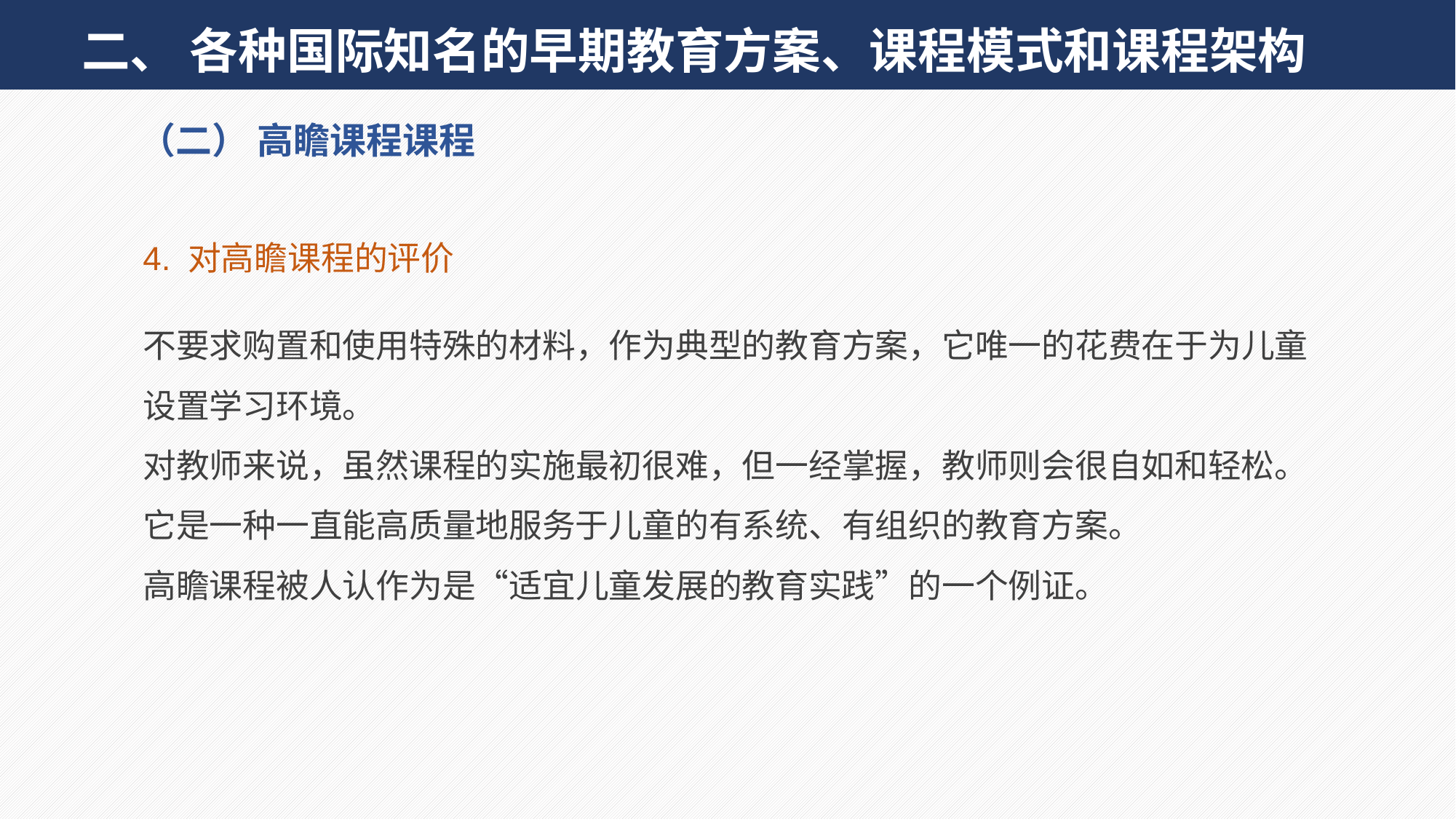

二、 各种国际知名的早期教育方案、课程模式和课程架构
（二） 高瞻课程课程
4. 对高瞻课程的评价

不要求购置和使用特殊的材料，作为典型的教育方案，它唯一的花费在于为儿童设置学习环境。
对教师来说，虽然课程的实施最初很难，但一经掌握，教师则会很自如和轻松。
它是一种一直能高质量地服务于儿童的有系统、有组织的教育方案。
高瞻课程被人认作为是“适宜儿童发展的教育实践”的一个例证。